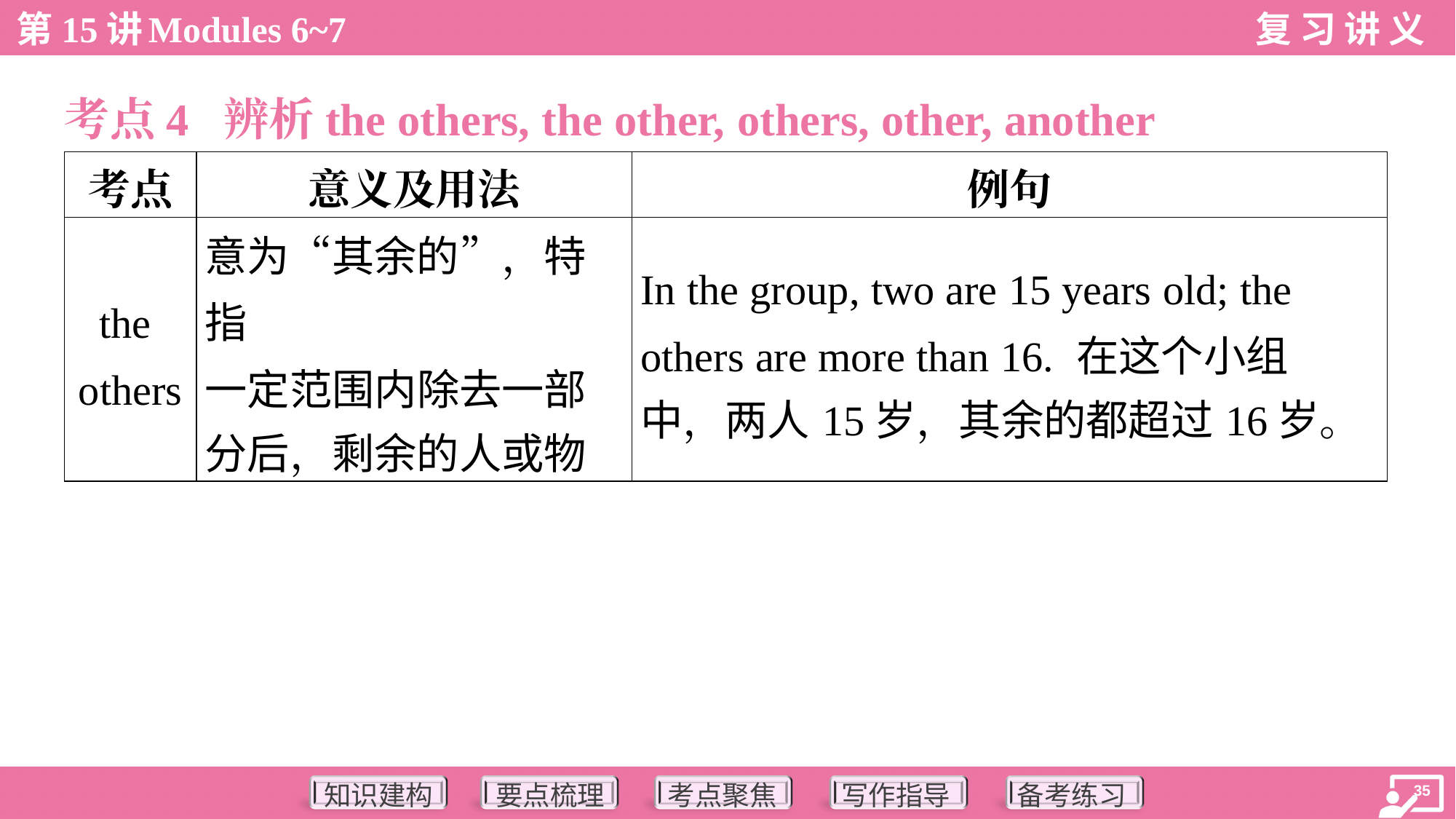

考点4  辨析the others, the other, others, other, another
| 考点 | 意义及用法 | 例句 |
| --- | --- | --- |
| the others | 意为“其余的”，特指 一定范围内除去一部 分后，剩余的人或物 | In the group, two are 15 years old; the others are more than 16. 在这个小组 中，两人15岁，其余的都超过16岁。 |